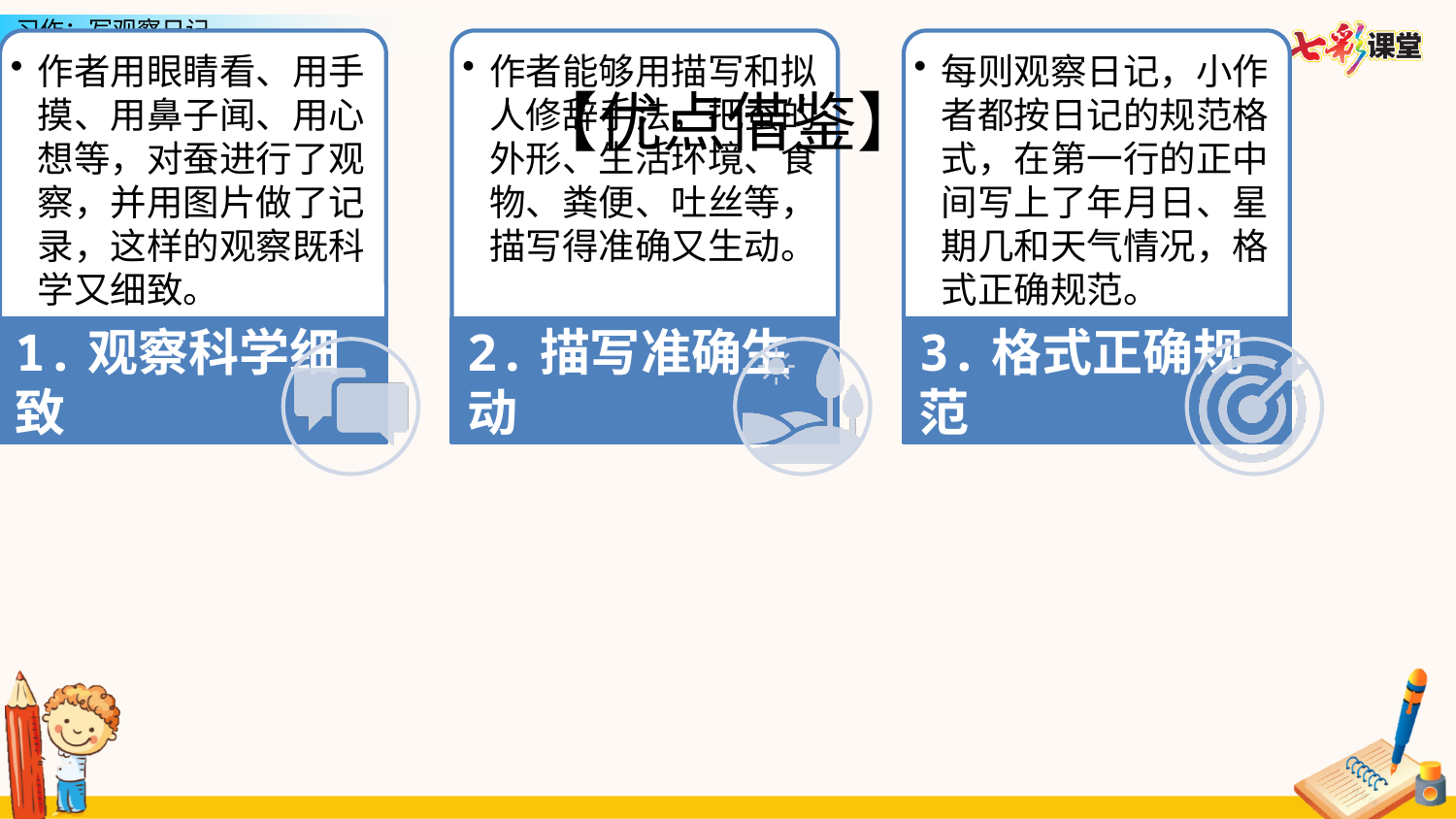

【优点借鉴】
作者用眼睛看、用手摸、用鼻子闻、用心想等，对蚕进行了观察，并用图片做了记录，这样的观察既科学又细致。
1.观察科学细致
作者能够用描写和拟人修辞手法，把蚕的外形、生活环境、食物、粪便、吐丝等，描写得准确又生动。
2.描写准确生动
每则观察日记，小作者都按日记的规范格式，在第一行的正中间写上了年月日、星期几和天气情况，格式正确规范。
3.格式正确规范